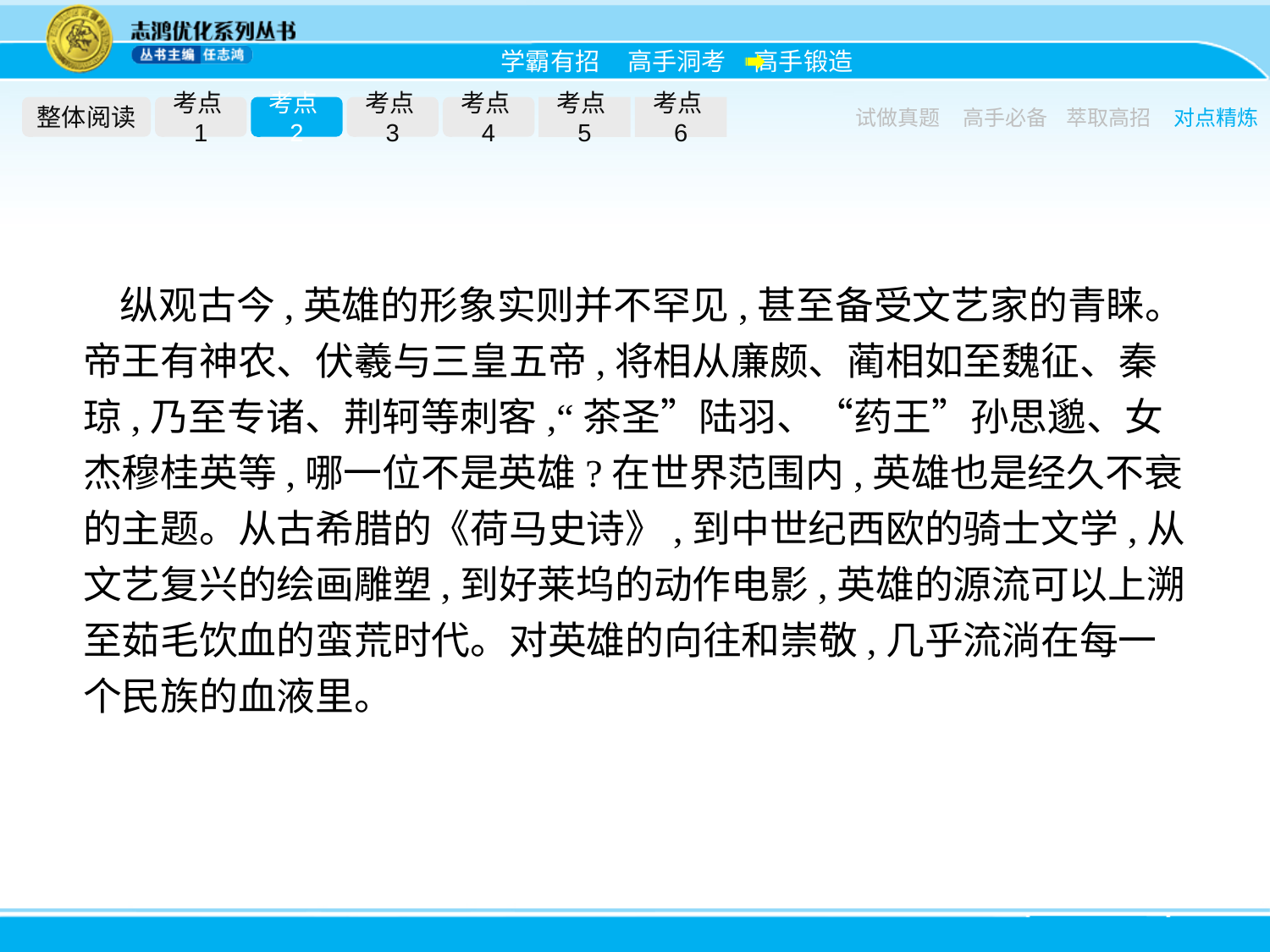

整体阅读
考点1
考点2
考点3
考点4
考点5
考点6
试做真题
高手必备
萃取高招
对点精炼
纵观古今,英雄的形象实则并不罕见,甚至备受文艺家的青睐。帝王有神农、伏羲与三皇五帝,将相从廉颇、蔺相如至魏征、秦琼,乃至专诸、荆轲等刺客,“茶圣”陆羽、“药王”孙思邈、女杰穆桂英等,哪一位不是英雄?在世界范围内,英雄也是经久不衰的主题。从古希腊的《荷马史诗》,到中世纪西欧的骑士文学,从文艺复兴的绘画雕塑,到好莱坞的动作电影,英雄的源流可以上溯至茹毛饮血的蛮荒时代。对英雄的向往和崇敬,几乎流淌在每一个民族的血液里。